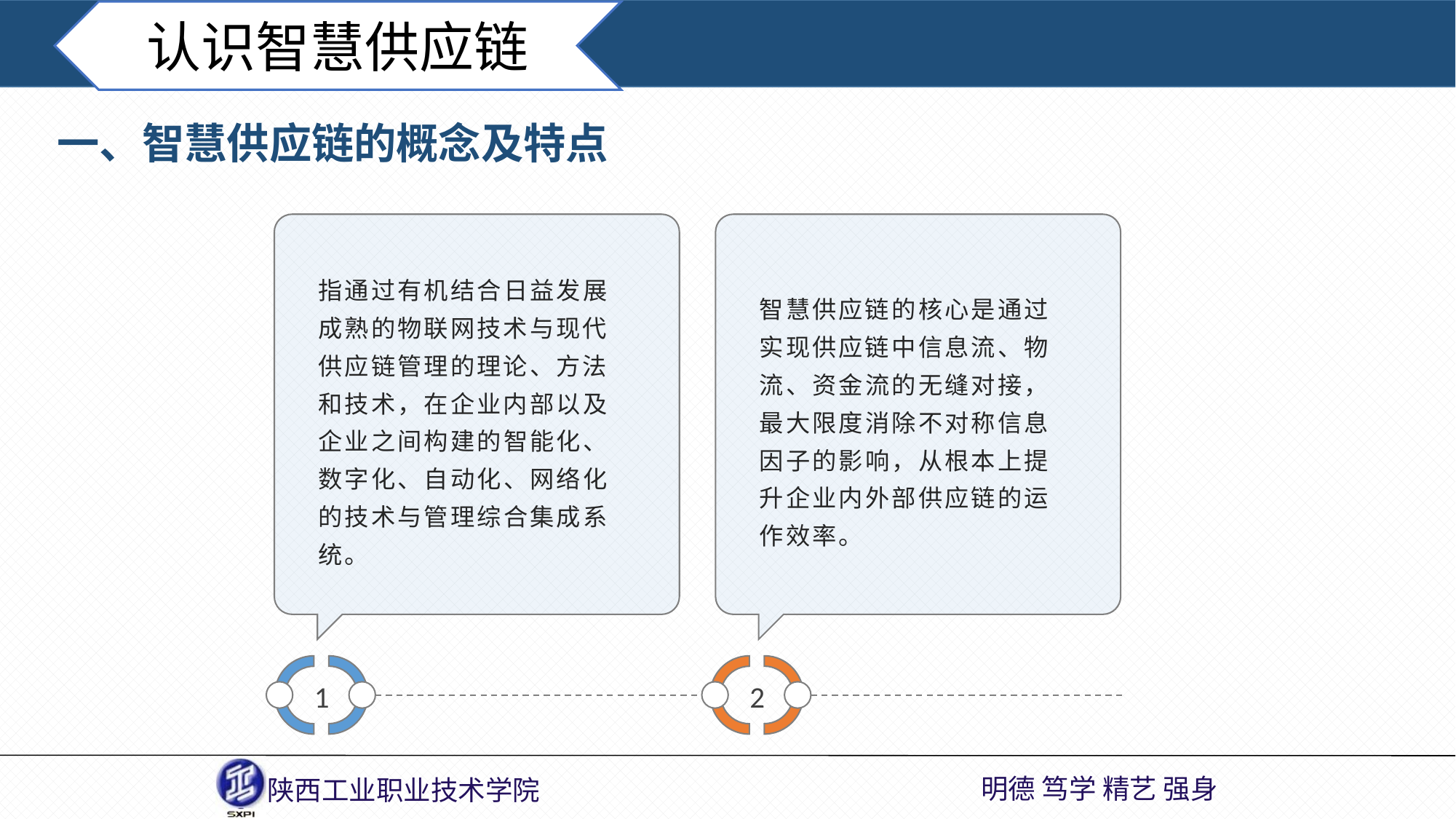

认识智慧供应链
一、智慧供应链的概念及特点

指通过有机结合日益发展成熟的物联网技术与现代供应链管理的理论、方法和技术，在企业内部以及企业之间构建的智能化、数字化、自动化、网络化的技术与管理综合集成系统。
智慧供应链的核心是通过实现供应链中信息流、物流、资金流的无缝对接，最大限度消除不对称信息因子的影响，从根本上提升企业内外部供应链的运作效率。

1
2